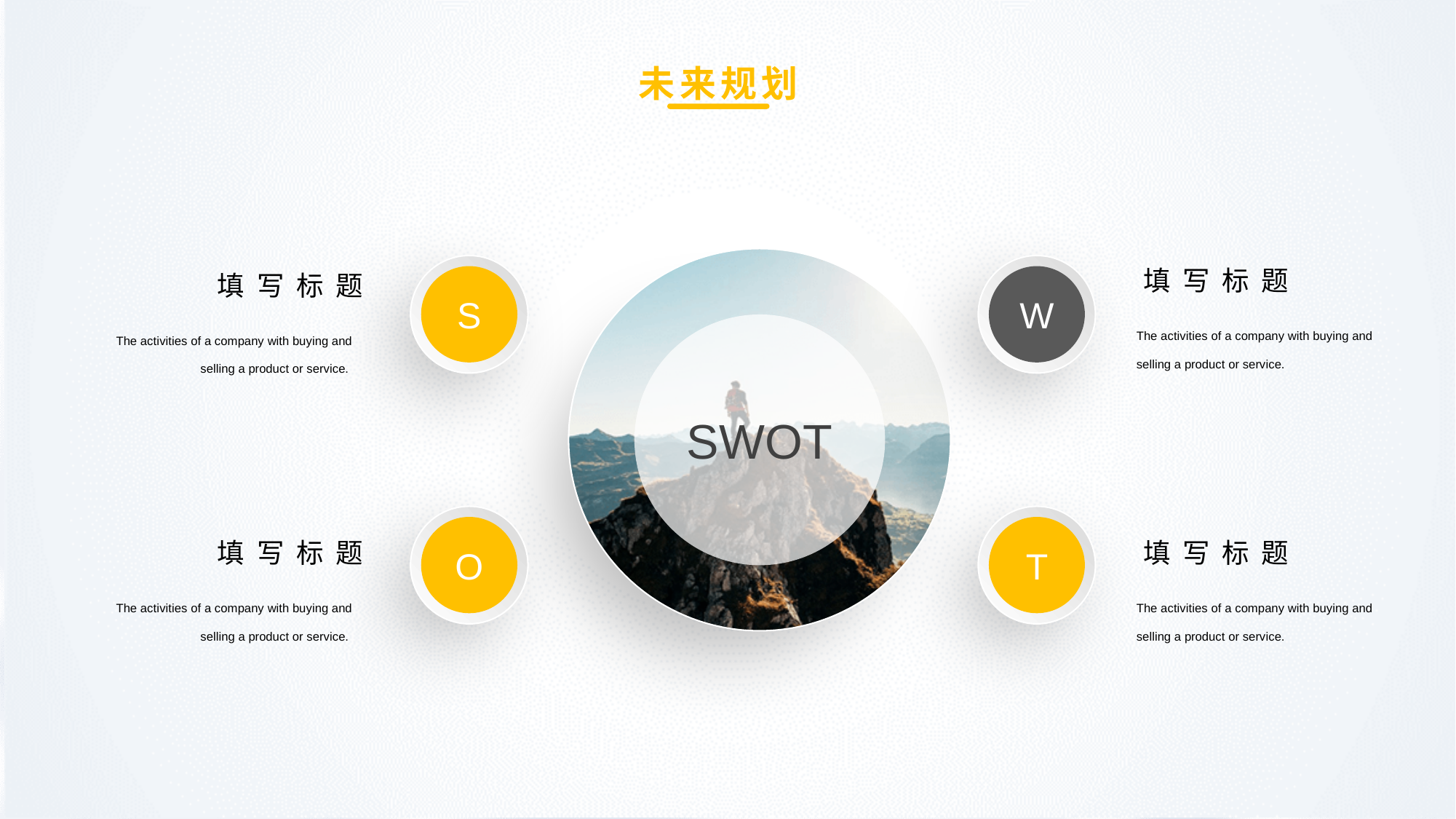

未来规划

S

W
填写标题
填写标题
SWOT
The activities of a company with buying and selling a product or service.
The activities of a company with buying and selling a product or service.

O

T
填写标题
填写标题
The activities of a company with buying and selling a product or service.
The activities of a company with buying and selling a product or service.